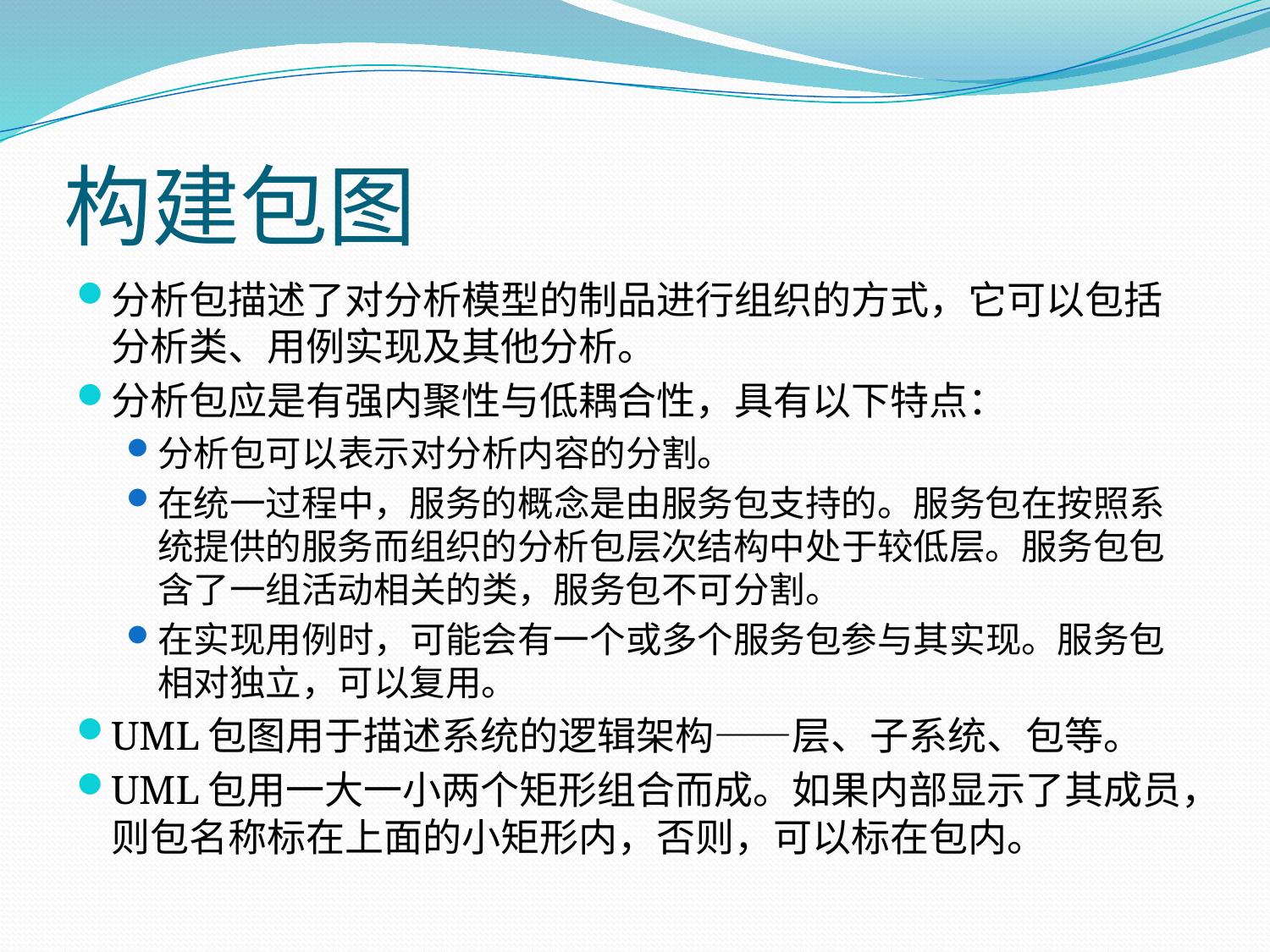

# 构建包图
分析包描述了对分析模型的制品进行组织的方式，它可以包括分析类、用例实现及其他分析。
分析包应是有强内聚性与低耦合性，具有以下特点：
分析包可以表示对分析内容的分割。
在统一过程中，服务的概念是由服务包支持的。服务包在按照系统提供的服务而组织的分析包层次结构中处于较低层。服务包包含了一组活动相关的类，服务包不可分割。
在实现用例时，可能会有一个或多个服务包参与其实现。服务包相对独立，可以复用。
UML包图用于描述系统的逻辑架构——层、子系统、包等。
UML包用一大一小两个矩形组合而成。如果内部显示了其成员，则包名称标在上面的小矩形内，否则，可以标在包内。